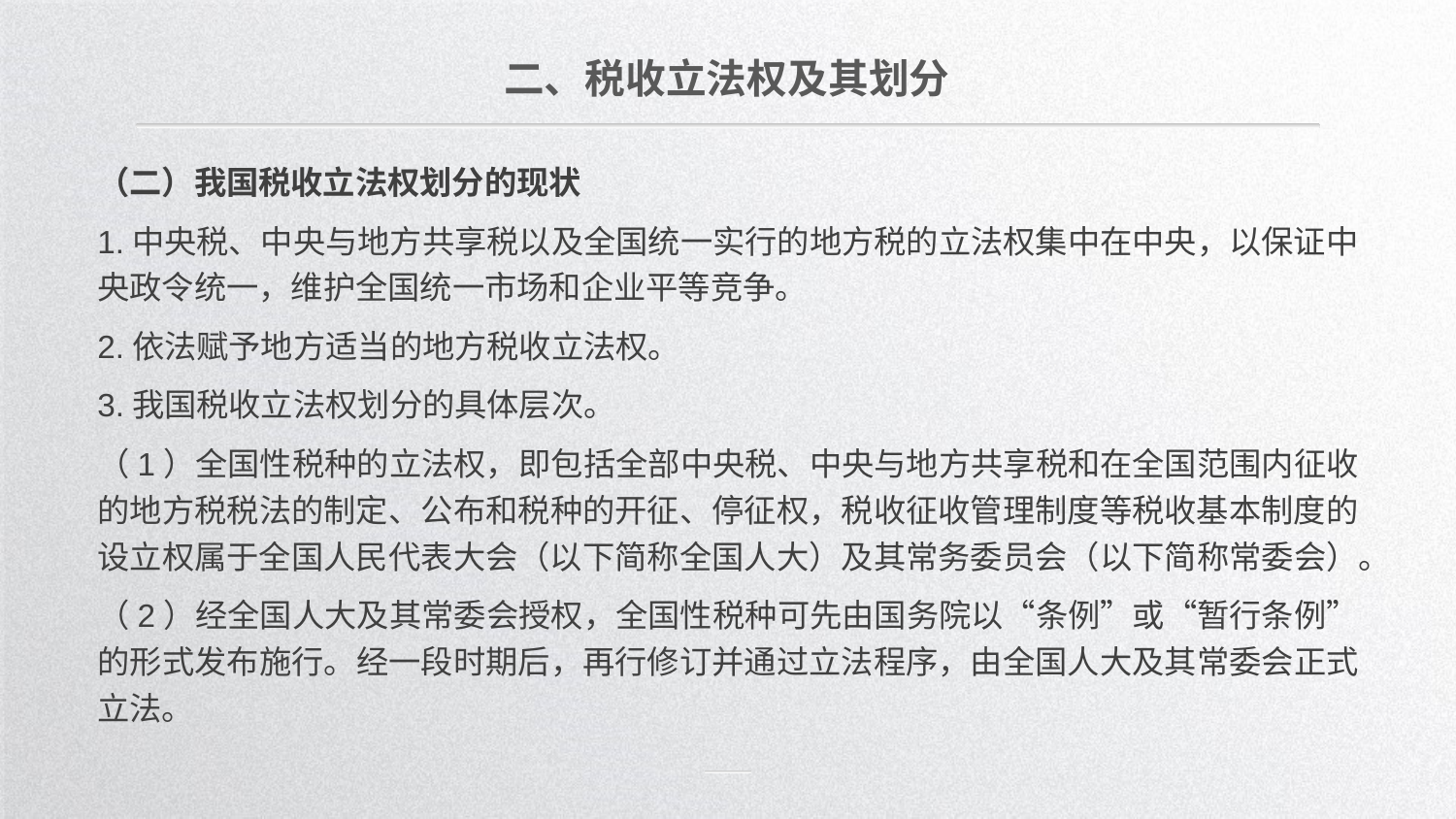

二、税收立法权及其划分
（二）我国税收立法权划分的现状
1.中央税、中央与地方共享税以及全国统一实行的地方税的立法权集中在中央，以保证中央政令统一，维护全国统一市场和企业平等竞争。
2.依法赋予地方适当的地方税收立法权。
3.我国税收立法权划分的具体层次。
（1）全国性税种的立法权，即包括全部中央税、中央与地方共享税和在全国范围内征收的地方税税法的制定、公布和税种的开征、停征权，税收征收管理制度等税收基本制度的设立权属于全国人民代表大会（以下简称全国人大）及其常务委员会（以下简称常委会）。
（2）经全国人大及其常委会授权，全国性税种可先由国务院以“条例”或“暂行条例”的形式发布施行。经一段时期后，再行修订并通过立法程序，由全国人大及其常委会正式立法。